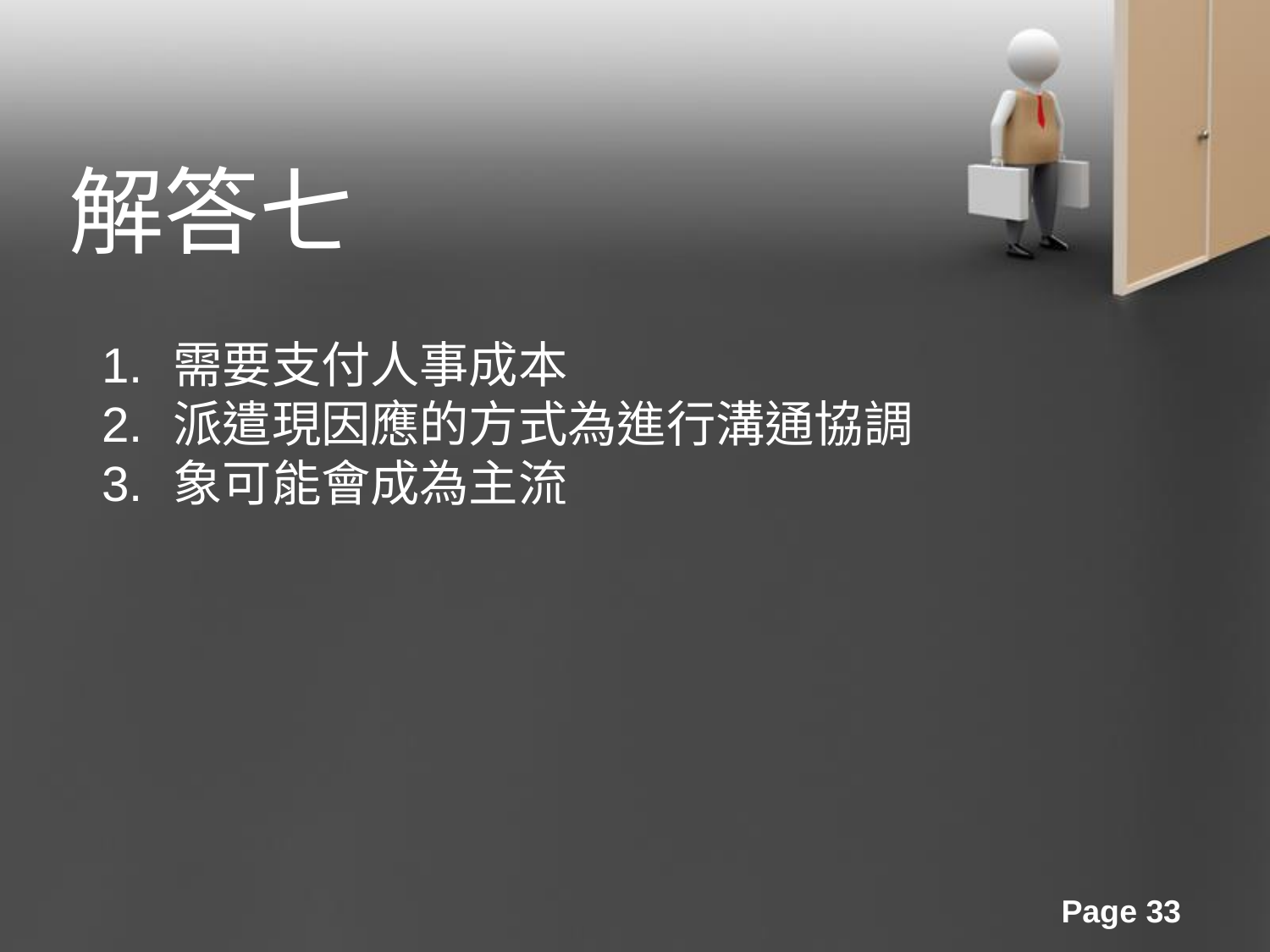

解答七

需要支付人事成本
派遣現因應的方式為進行溝通協調
象可能會成為主流